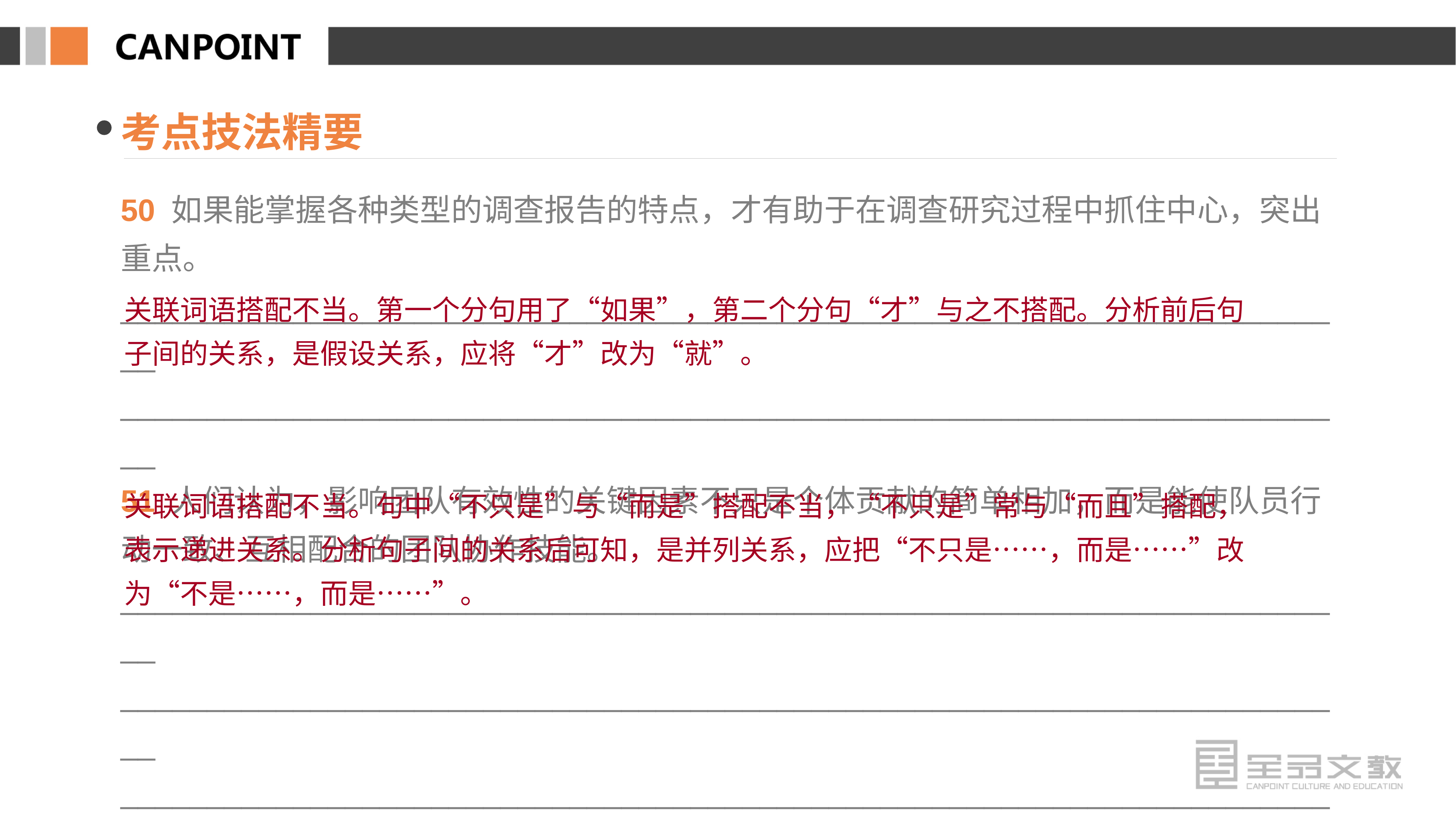

考点技法精要

50 如果能掌握各种类型的调查报告的特点，才有助于在调查研究过程中抓住中心，突出重点。
________________________________________________________________________
________________________________________________________________________
51 人们认为，影响团队有效性的关键因素不只是个体贡献的简单相加，而是能使队员行动一致、互相配合的团队协作技能。
________________________________________________________________________
________________________________________________________________________
________________________________________________________________________

关联词语搭配不当。第一个分句用了“如果”，第二个分句“才”与之不搭配。分析前后句子间的关系，是假设关系，应将“才”改为“就”。
关联词语搭配不当。句中“不只是”与“而是”搭配不当，“不只是”常与“而且”搭配，表示递进关系。分析句子间的关系后可知，是并列关系，应把“不只是……，而是……”改为“不是……，而是……”。